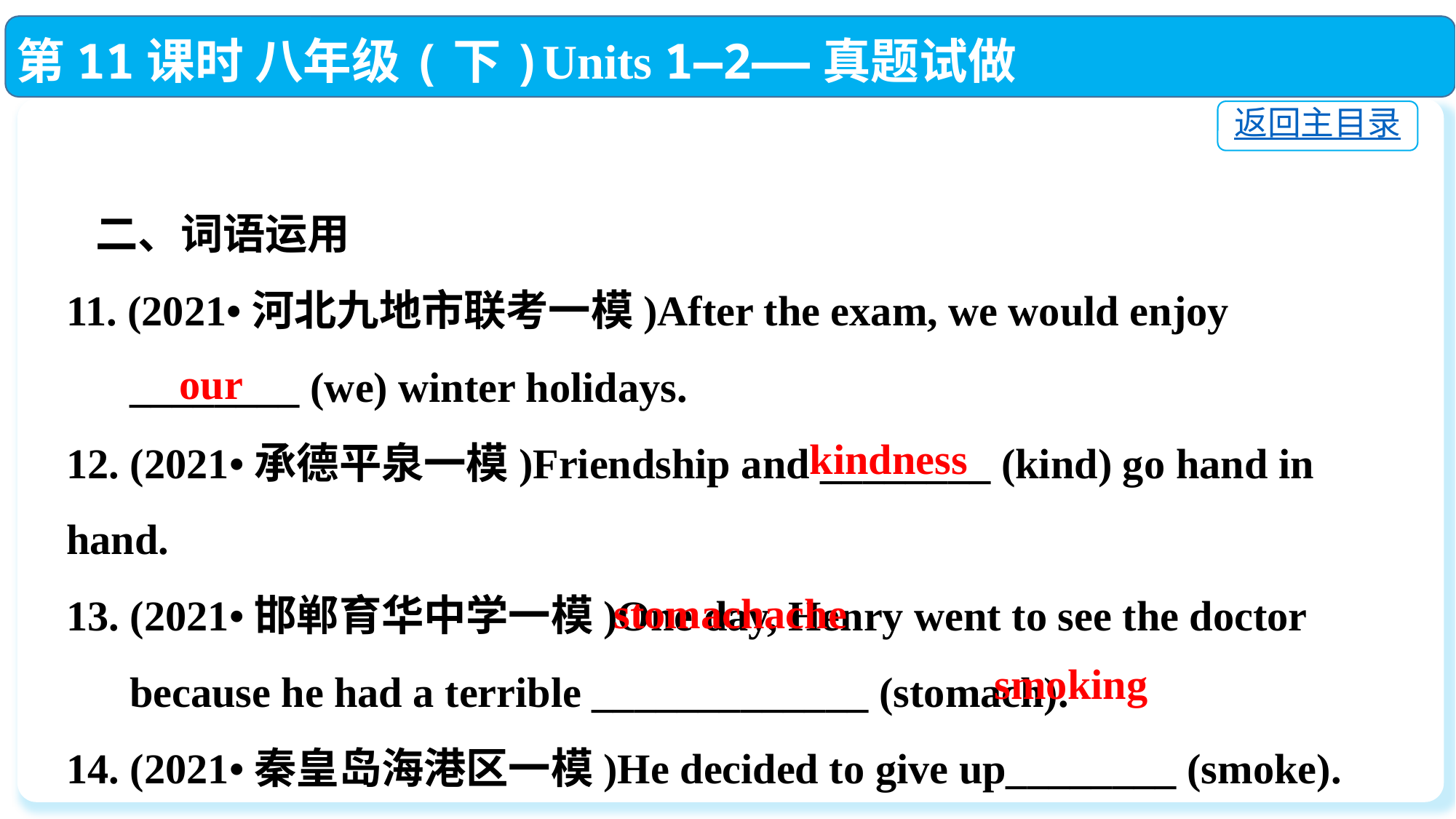

第11课时 八年级(下)Units 1—2——真题试做

返回主目录
  二、词语运用
11. (2021•河北九地市联考一模)After the exam, we would enjoy
      ________ (we) winter holidays.
12. (2021•承德平泉一模)Friendship and ________ (kind) go hand in hand.
13. (2021•邯郸育华中学一模)One day, Henry went to see the doctor
      because he had a terrible _____________ (stomach).
14. (2021•秦皇岛海港区一模)He decided to give up________ (smoke).
 our
kindness
stomachache
 smoking